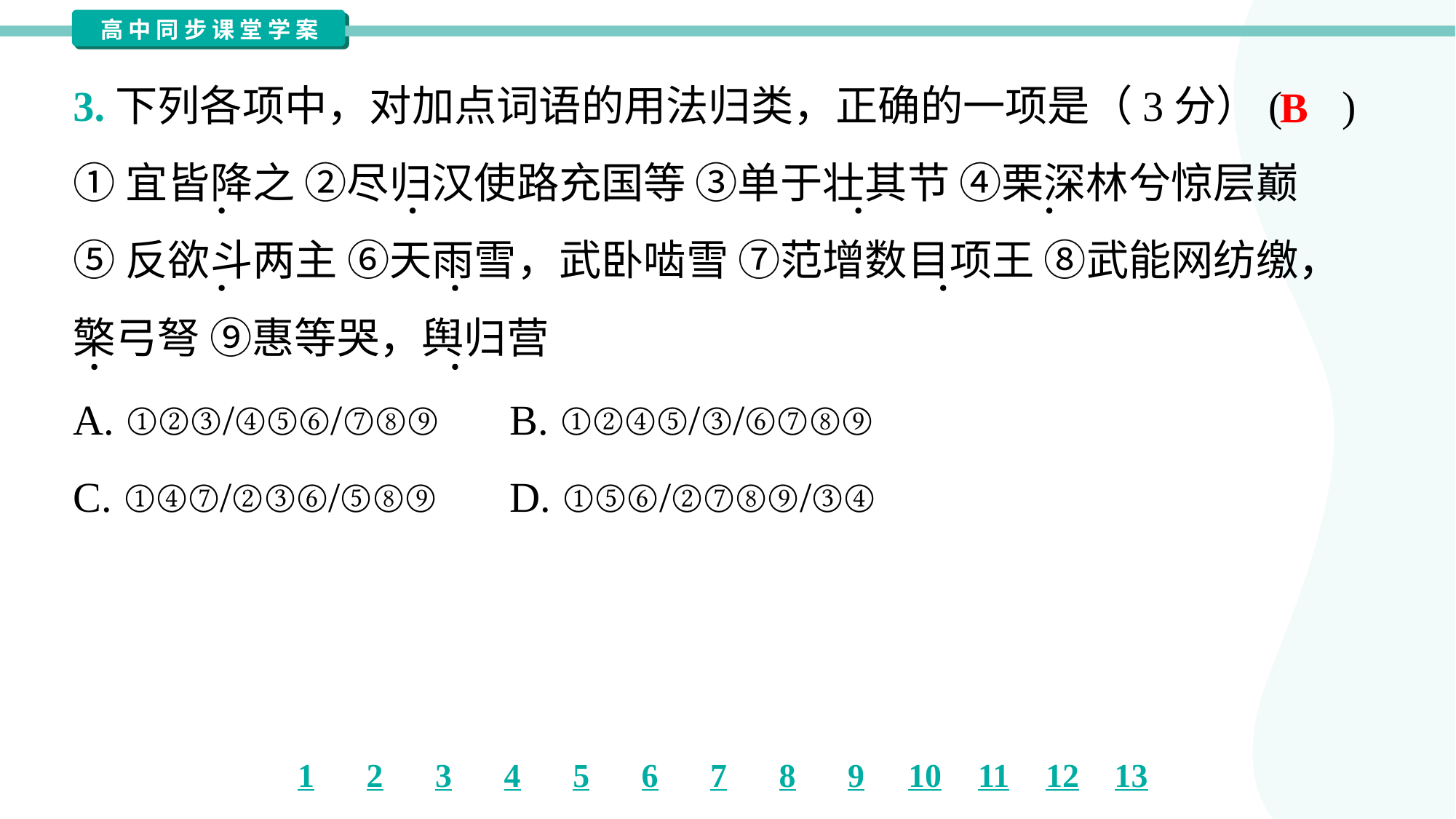

3.下列各项中，对加点词语的用法归类，正确的一项是（3分）(     )
B
①宜皆降之 ②尽归汉使路充国等 ③单于壮其节 ④栗深林兮惊层巅
⑤反欲斗两主 ⑥天雨雪，武卧啮雪 ⑦范增数目项王 ⑧武能网纺缴，
檠弓弩 ⑨惠等哭，舆归营

A. ①②③/④⑤⑥/⑦⑧⑨	B. ①②④⑤/③/⑥⑦⑧⑨
C. ①④⑦/②③⑥/⑤⑧⑨	D. ①⑤⑥/②⑦⑧⑨/③④